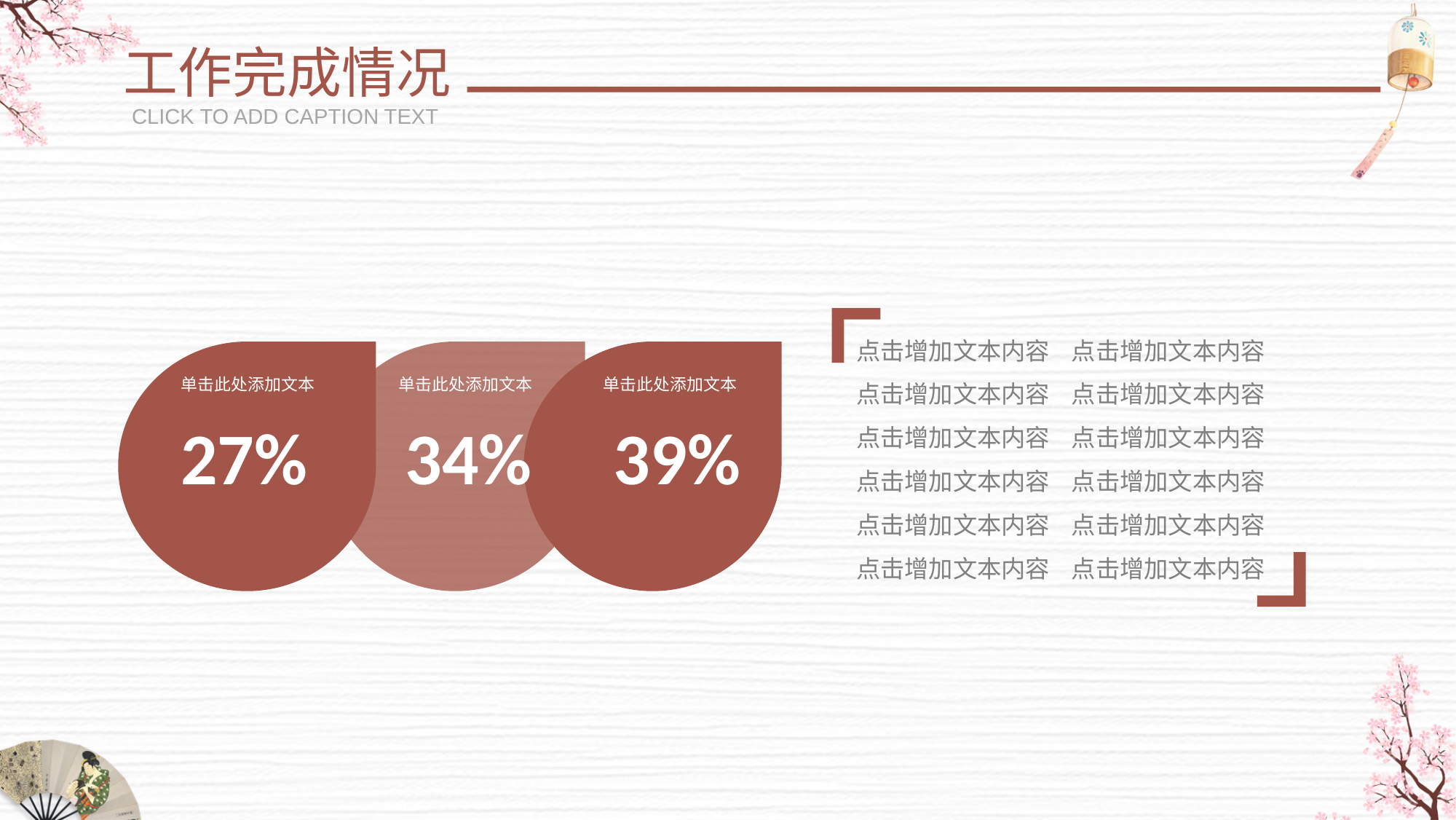

工作完成情况

CLICK TO ADD CAPTION TEXT

点击增加文本内容    点击增加文本内容
点击增加文本内容    点击增加文本内容
点击增加文本内容    点击增加文本内容
点击增加文本内容    点击增加文本内容
点击增加文本内容    点击增加文本内容
点击增加文本内容    点击增加文本内容

单击此处添加文本
单击此处添加文本
单击此处添加文本
27%
34%
39%